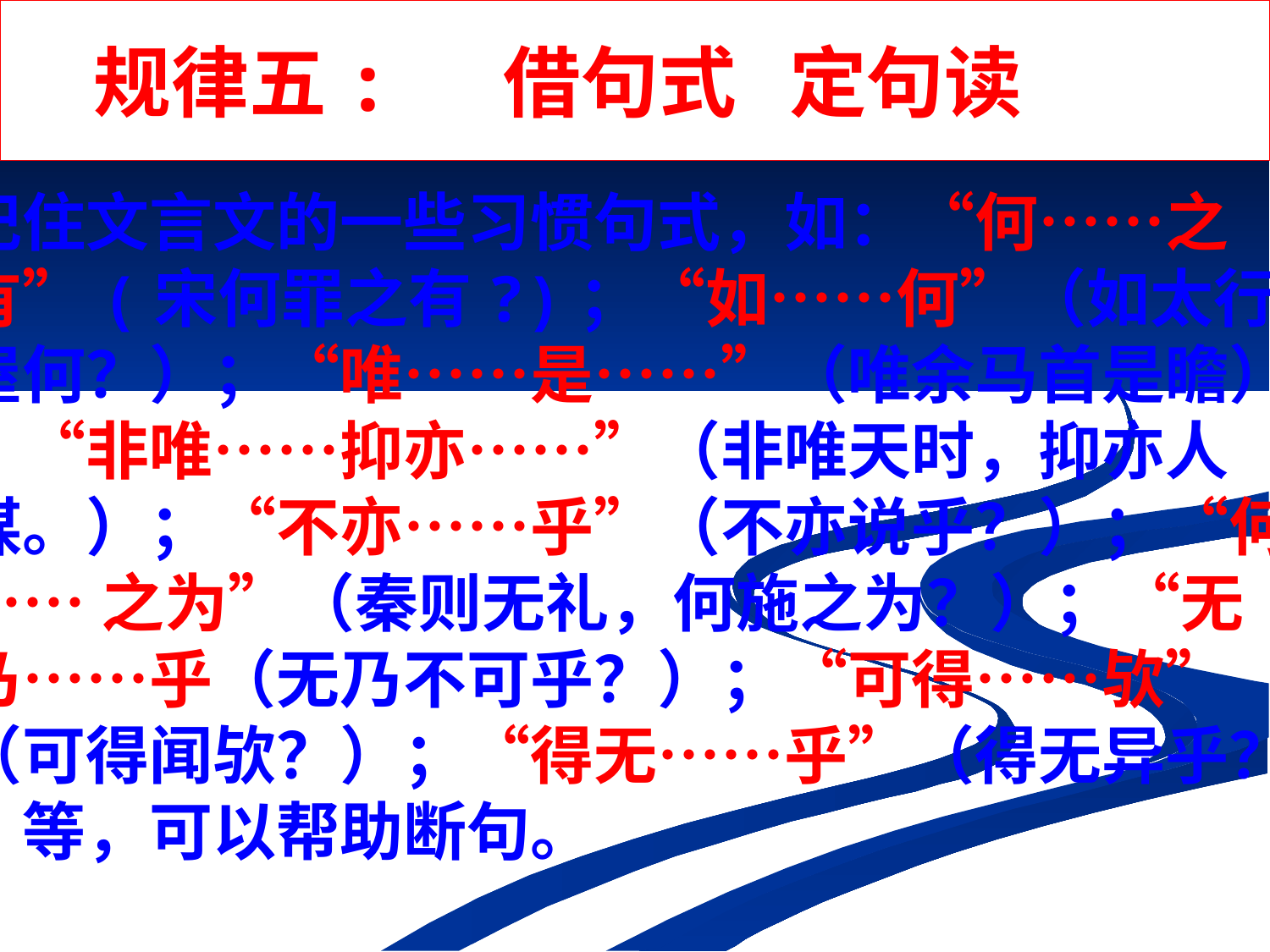

规律五:  借句式   定句读

记住文言文的一些习惯句式，如：“何……之
有”(宋何罪之有?)；“如……何”（如太行王
屋何？）；“唯……是……”（唯余马首是瞻）
；“非唯……抑亦……”（非唯天时，抑亦人
谋。）；“不亦……乎”（不亦说乎？）；“何
……之为”（秦则无礼，何施之为？）；“无
乃……乎（无乃不可乎？）；“可得……欤”
（可得闻欤？）；“得无……乎”（得无异乎？
）等，可以帮助断句。